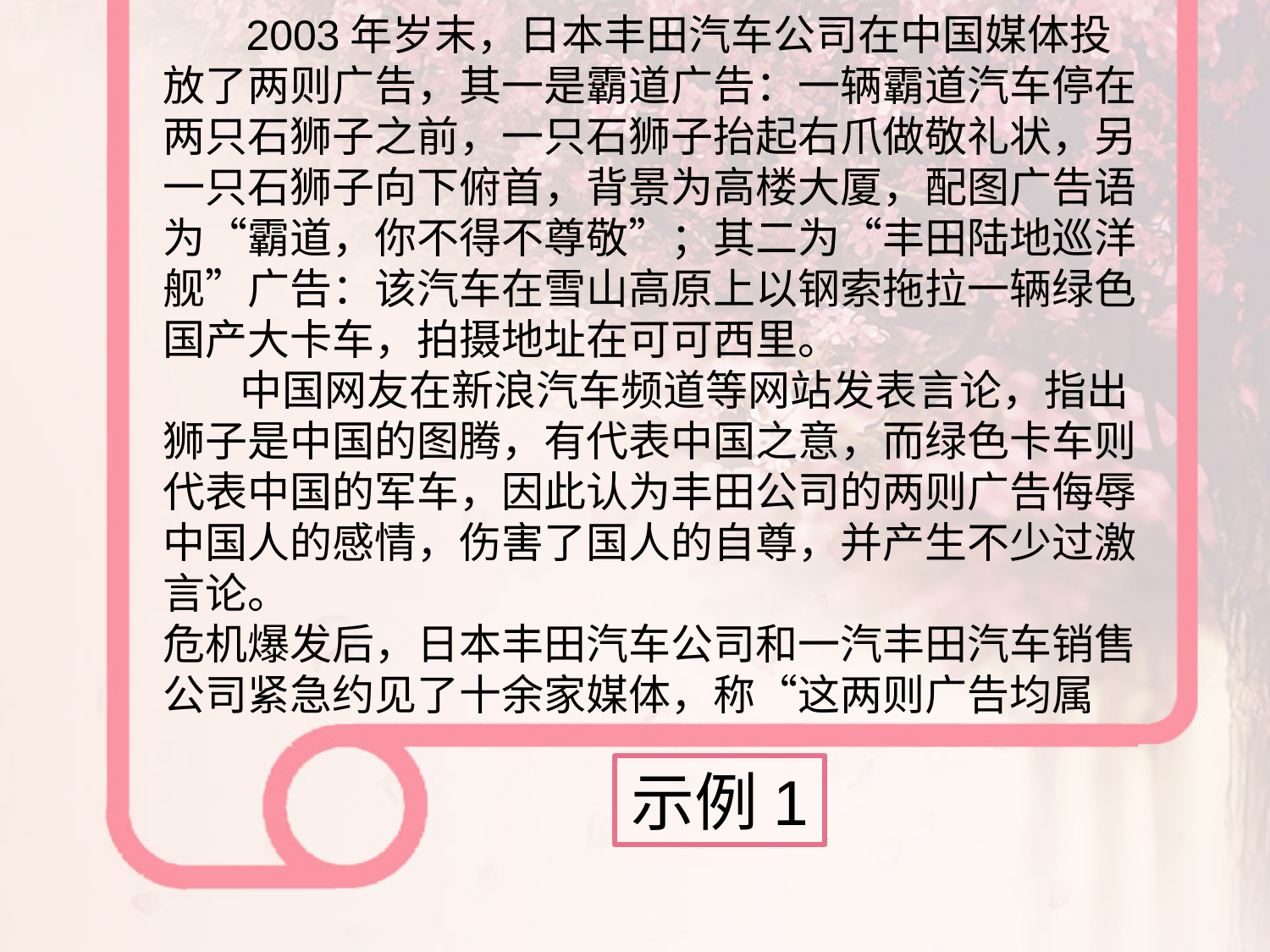

2003年岁末，日本丰田汽车公司在中国媒体投放了两则广告，其一是霸道广告：一辆霸道汽车停在两只石狮子之前，一只石狮子抬起右爪做敬礼状，另一只石狮子向下俯首，背景为高楼大厦，配图广告语为“霸道，你不得不尊敬”；其二为“丰田陆地巡洋舰”广告：该汽车在雪山高原上以钢索拖拉一辆绿色国产大卡车，拍摄地址在可可西里。
       中国网友在新浪汽车频道等网站发表言论，指出狮子是中国的图腾，有代表中国之意，而绿色卡车则代表中国的军车，因此认为丰田公司的两则广告侮辱中国人的感情，伤害了国人的自尊，并产生不少过激言论。
危机爆发后，日本丰田汽车公司和一汽丰田汽车销售公司紧急约见了十余家媒体，称“这两则广告均属
示例1